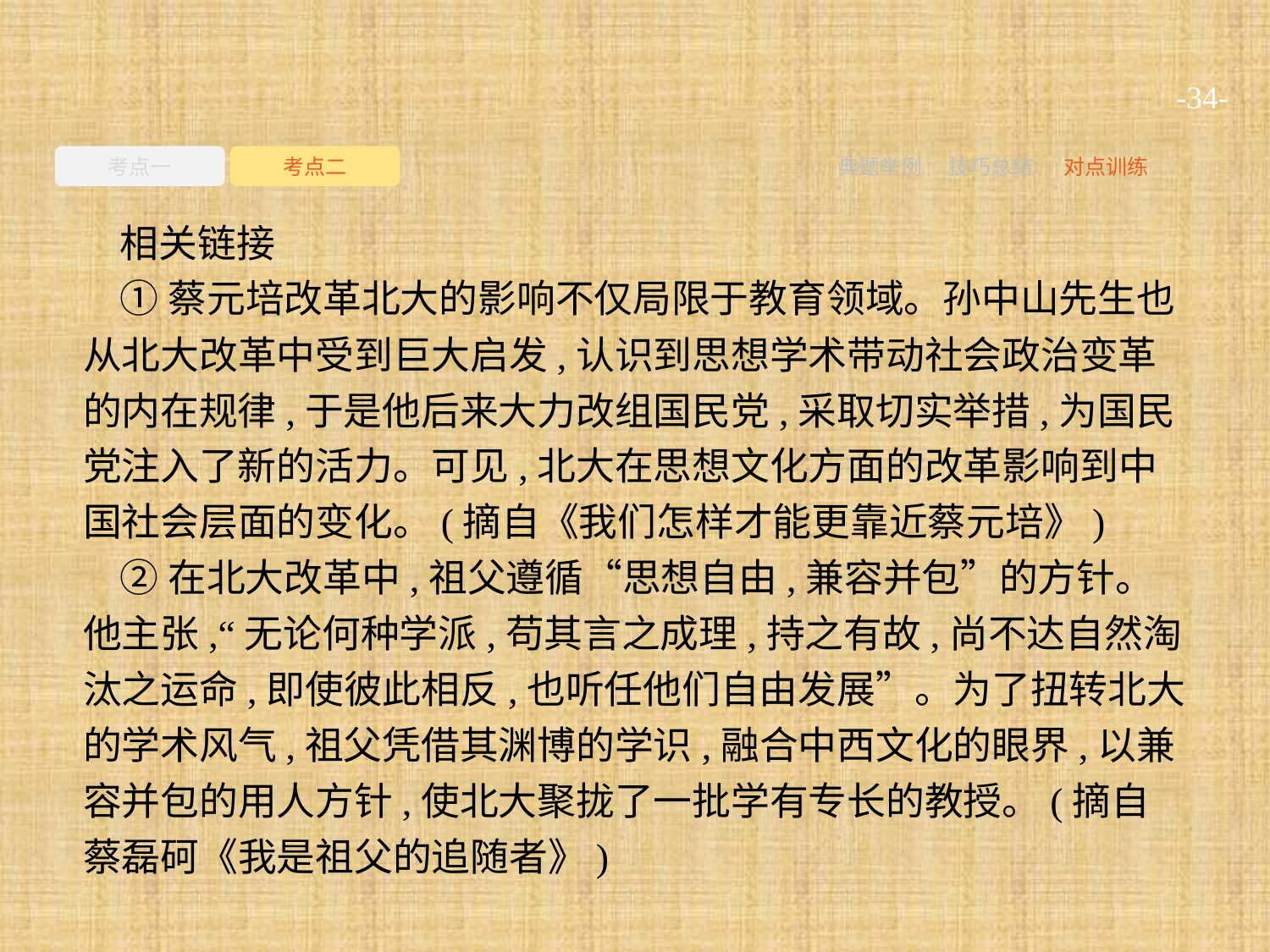

-34-
考点一
考点二
典题举例
技巧总结
对点训练
相关链接
①蔡元培改革北大的影响不仅局限于教育领域。孙中山先生也从北大改革中受到巨大启发,认识到思想学术带动社会政治变革的内在规律,于是他后来大力改组国民党,采取切实举措,为国民党注入了新的活力。可见,北大在思想文化方面的改革影响到中国社会层面的变化。(摘自《我们怎样才能更靠近蔡元培》)
②在北大改革中,祖父遵循“思想自由,兼容并包”的方针。他主张,“无论何种学派,苟其言之成理,持之有故,尚不达自然淘汰之运命,即使彼此相反,也听任他们自由发展”。为了扭转北大的学术风气,祖父凭借其渊博的学识,融合中西文化的眼界,以兼容并包的用人方针,使北大聚拢了一批学有专长的教授。(摘自蔡磊砢《我是祖父的追随者》)